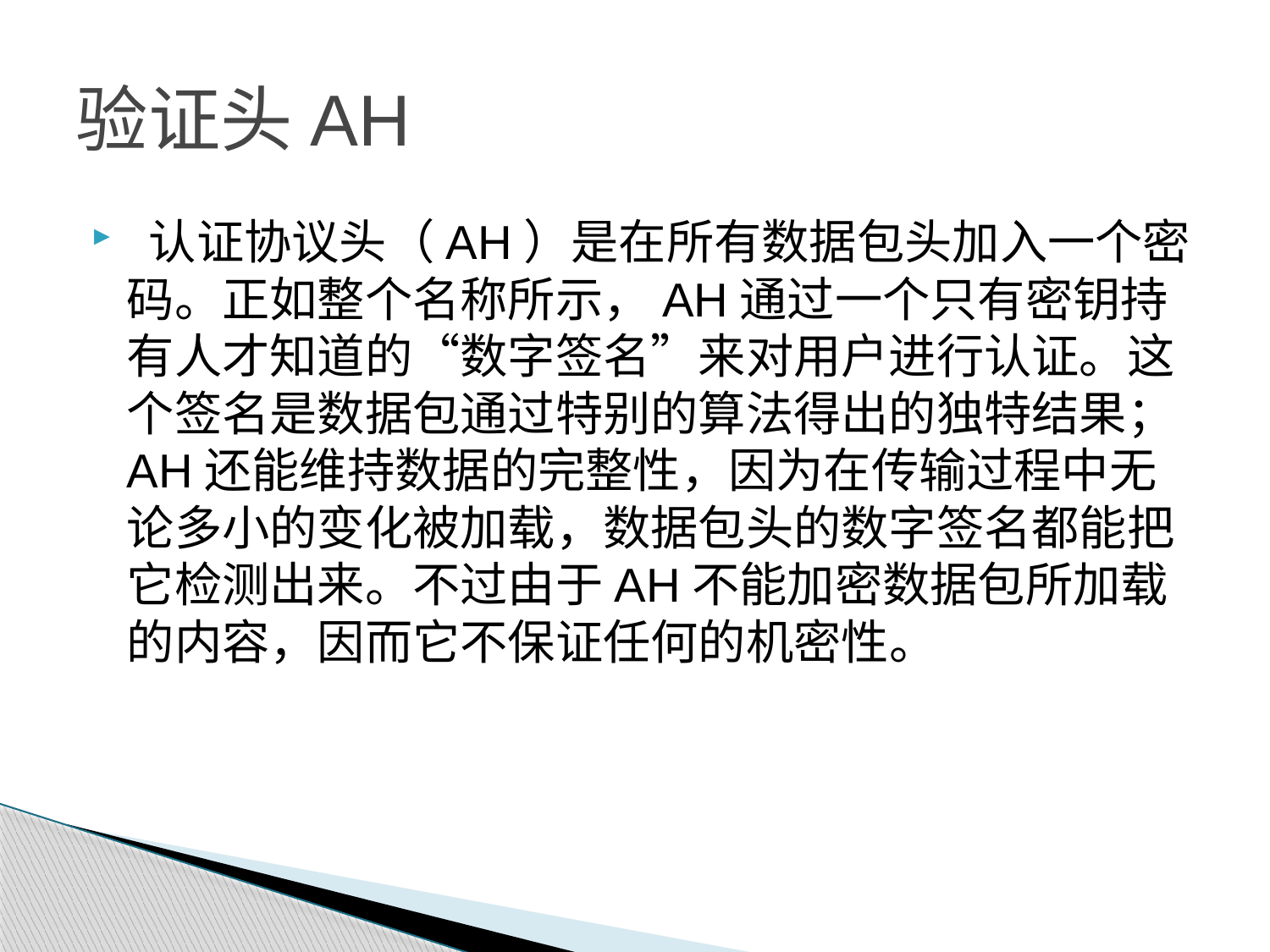

# 验证头AH
 认证协议头（AH）是在所有数据包头加入一个密码。正如整个名称所示，AH通过一个只有密钥持有人才知道的“数字签名”来对用户进行认证。这个签名是数据包通过特别的算法得出的独特结果；AH还能维持数据的完整性，因为在传输过程中无论多小的变化被加载，数据包头的数字签名都能把它检测出来。不过由于AH不能加密数据包所加载的内容，因而它不保证任何的机密性。